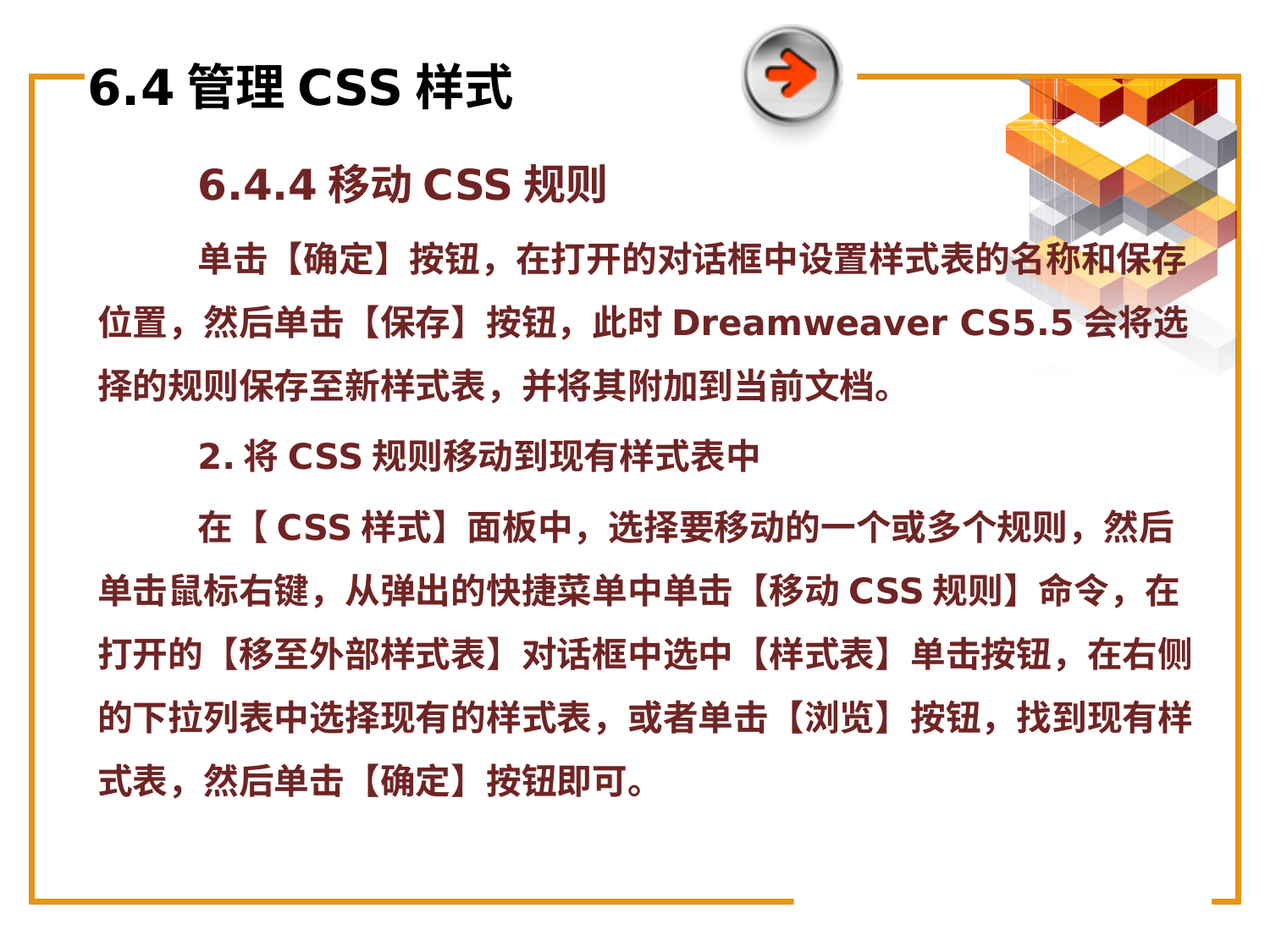

# 6.4管理CSS样式
6.4.4移动CSS规则
单击【确定】按钮，在打开的对话框中设置样式表的名称和保存位置，然后单击【保存】按钮，此时Dreamweaver CS5.5会将选择的规则保存至新样式表，并将其附加到当前文档。
2.将CSS规则移动到现有样式表中
在【CSS样式】面板中，选择要移动的一个或多个规则，然后单击鼠标右键，从弹出的快捷菜单中单击【移动CSS规则】命令，在打开的【移至外部样式表】对话框中选中【样式表】单击按钮，在右侧的下拉列表中选择现有的样式表，或者单击【浏览】按钮，找到现有样式表，然后单击【确定】按钮即可。